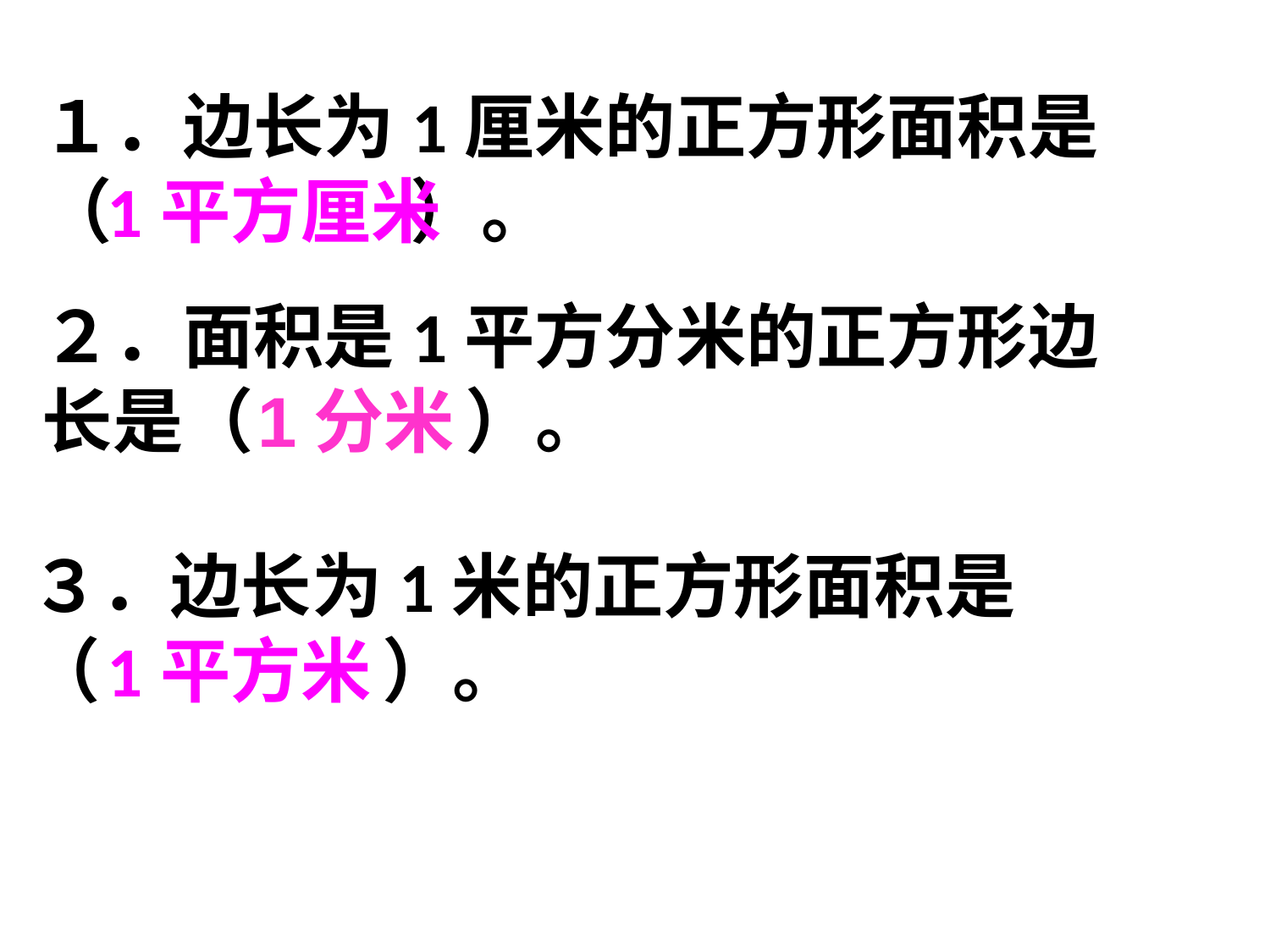

１．边长为1厘米的正方形面积是（ 　　　　）。
1平方厘米
２．面积是1平方分米的正方形边长是（　　　）。

1分米
３．边长为1米的正方形面积是（　　　　）。
1平方米